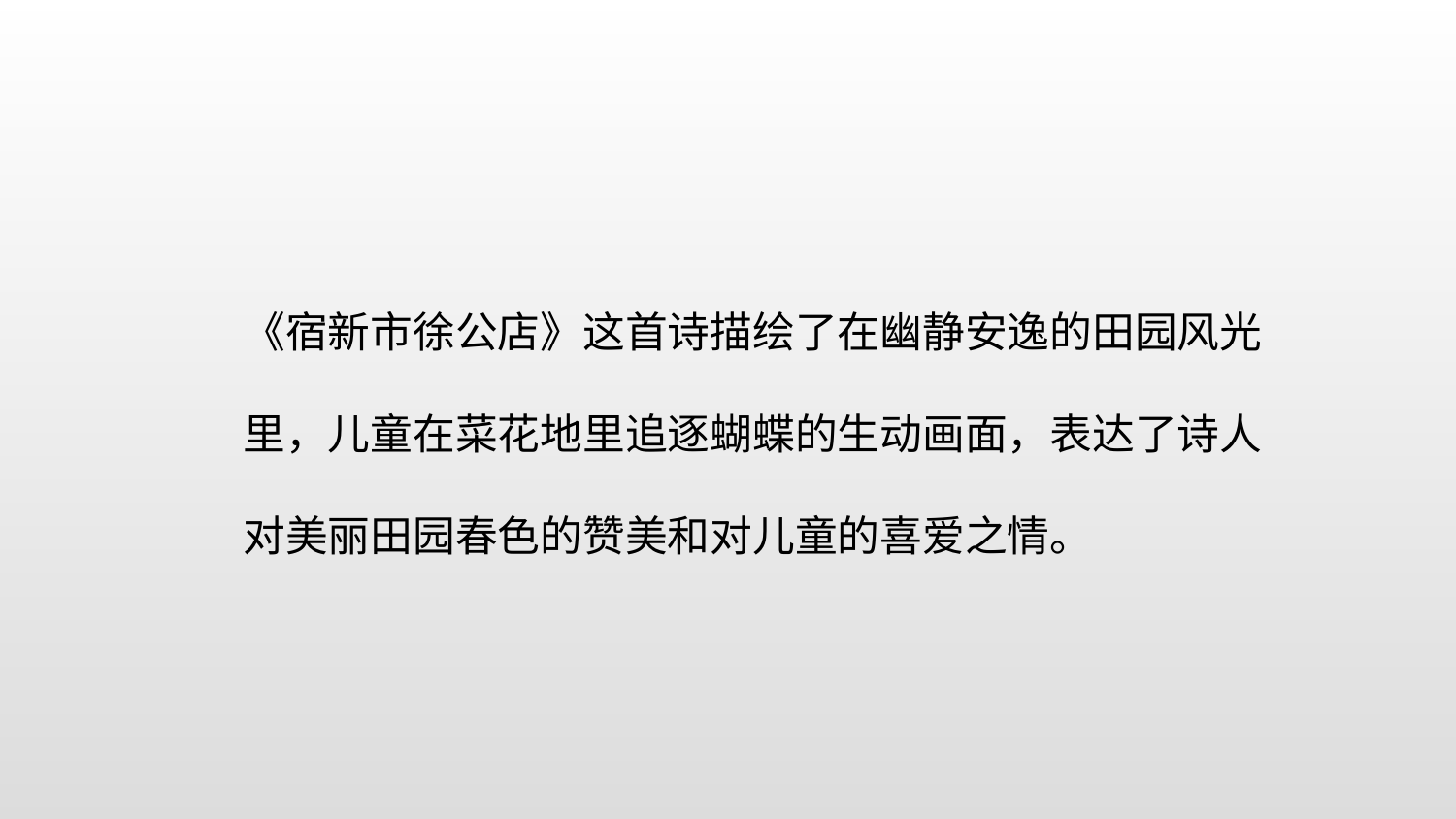

《宿新市徐公店》这首诗描绘了在幽静安逸的田园风光里，儿童在菜花地里追逐蝴蝶的生动画面，表达了诗人对美丽田园春色的赞美和对儿童的喜爱之情。